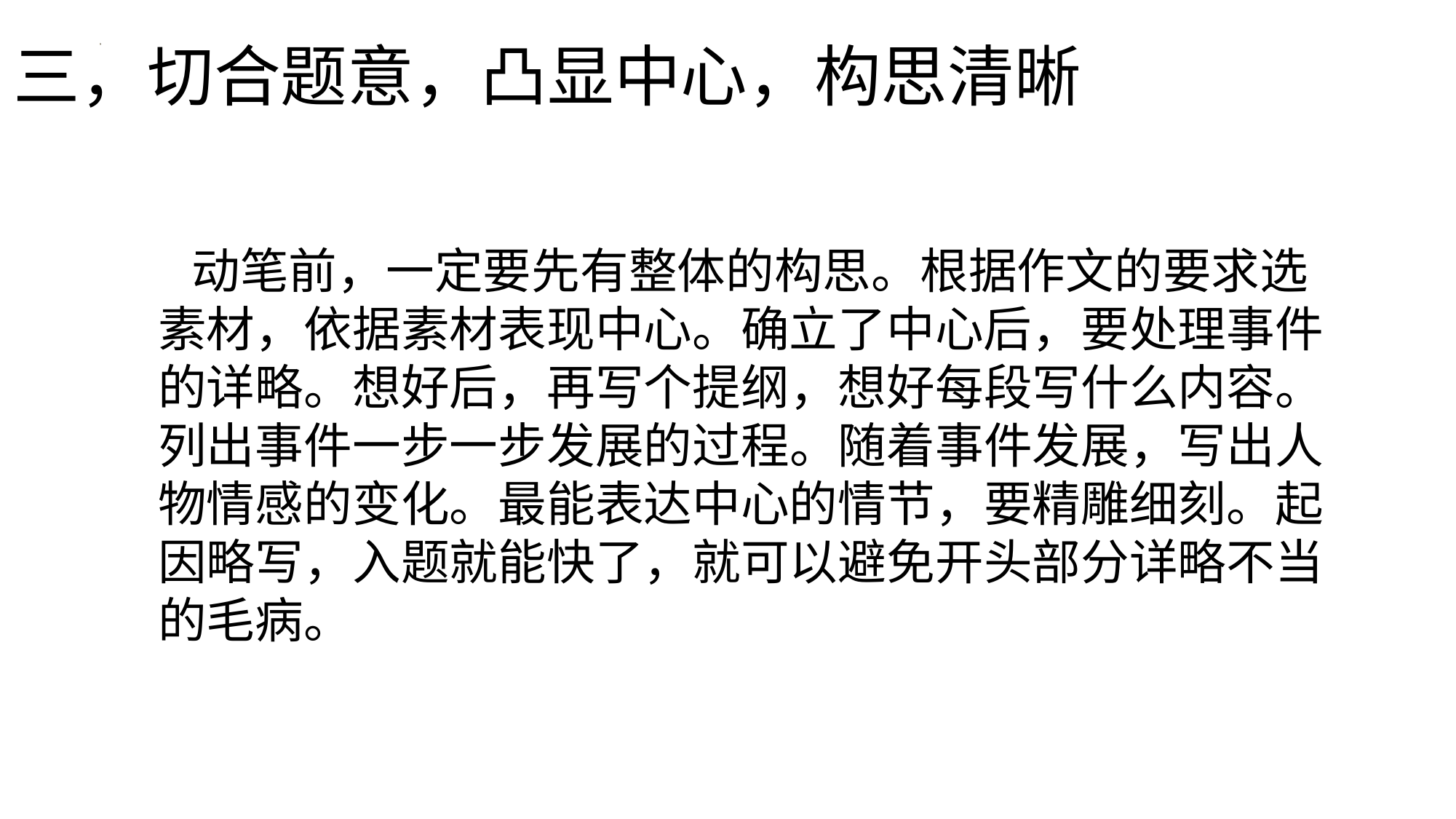

# 三，切合题意，凸显中心，构思清晰
  动笔前，一定要先有整体的构思。根据作文的要求选素材，依据素材表现中心。确立了中心后，要处理事件的详略。想好后，再写个提纲，想好每段写什么内容。列出事件一步一步发展的过程。随着事件发展，写出人物情感的变化。最能表达中心的情节，要精雕细刻。起因略写，入题就能快了，就可以避免开头部分详略不当的毛病。